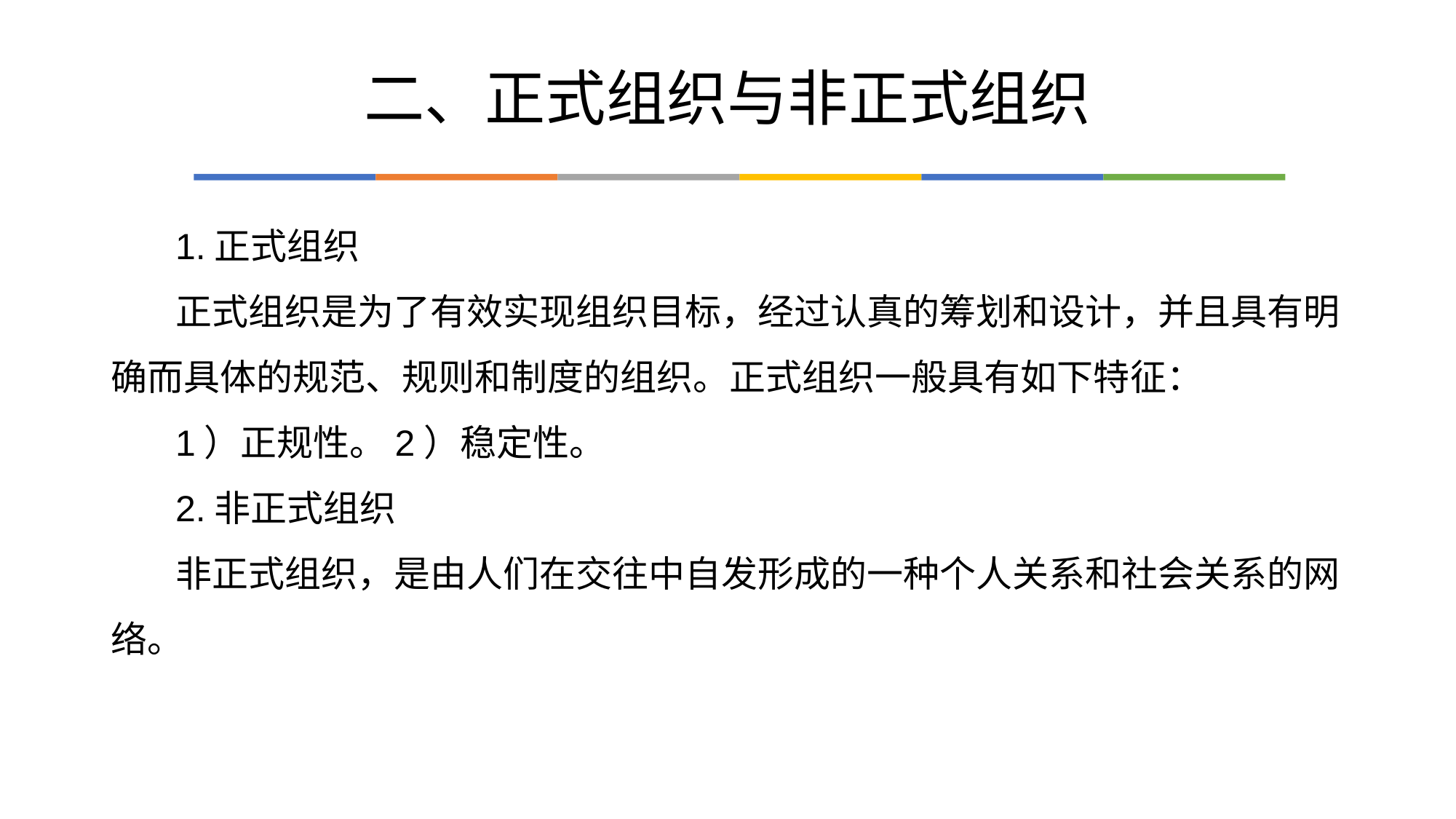

# 二、正式组织与非正式组织
1.正式组织
正式组织是为了有效实现组织目标，经过认真的筹划和设计，并且具有明确而具体的规范、规则和制度的组织。正式组织一般具有如下特征：
1）正规性。2）稳定性。
2.非正式组织
非正式组织，是由人们在交往中自发形成的一种个人关系和社会关系的网络。